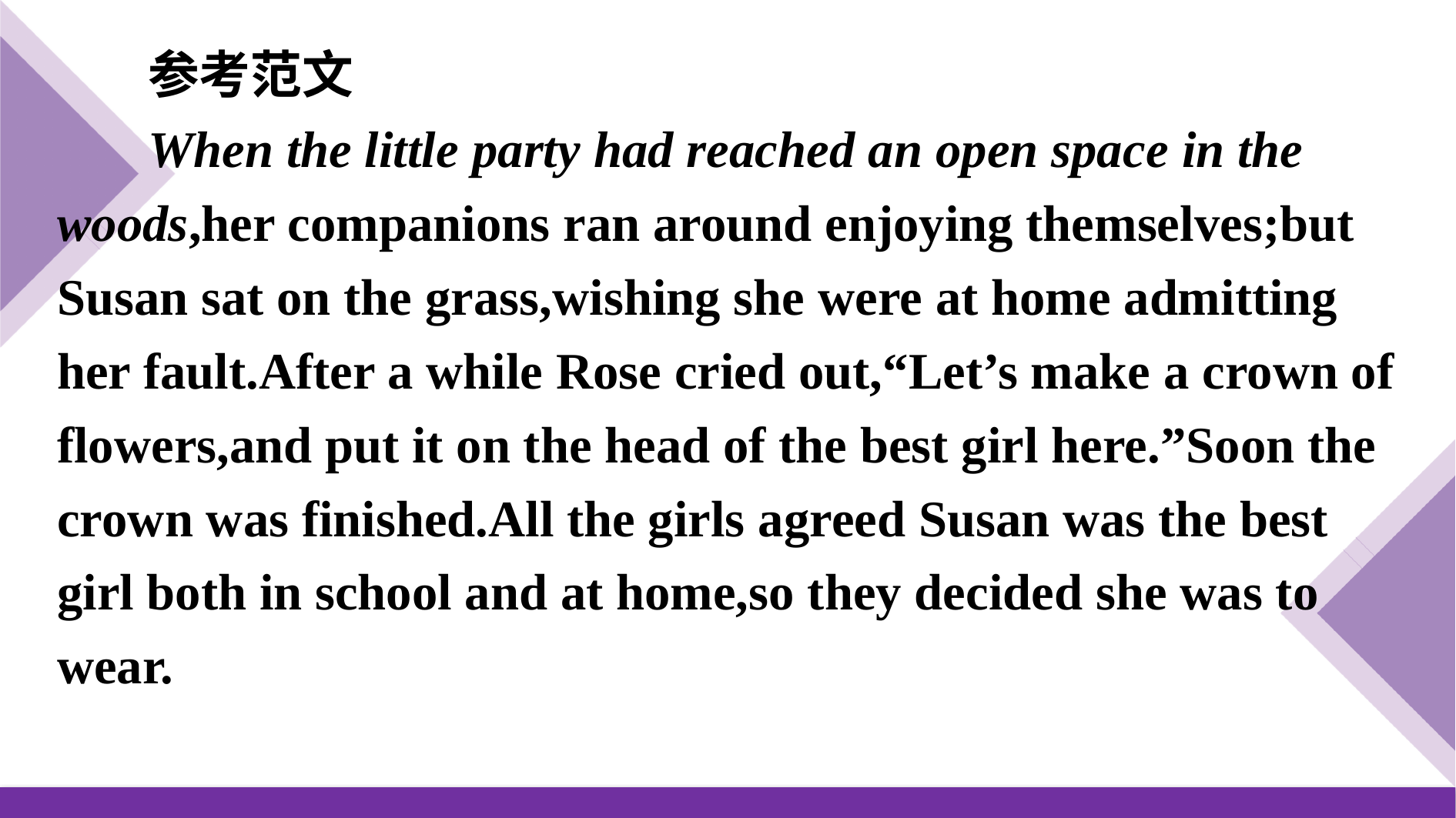

参考范文
When the little party had reached an open space in the woods,her companions ran around enjoying themselves;but Susan sat on the grass,wishing she were at home admitting her fault.After a while Rose cried out,“Let’s make a crown of flowers,and put it on the head of the best girl here.”Soon the crown was finished.All the girls agreed Susan was the best girl both in school and at home,so they decided she was to wear.